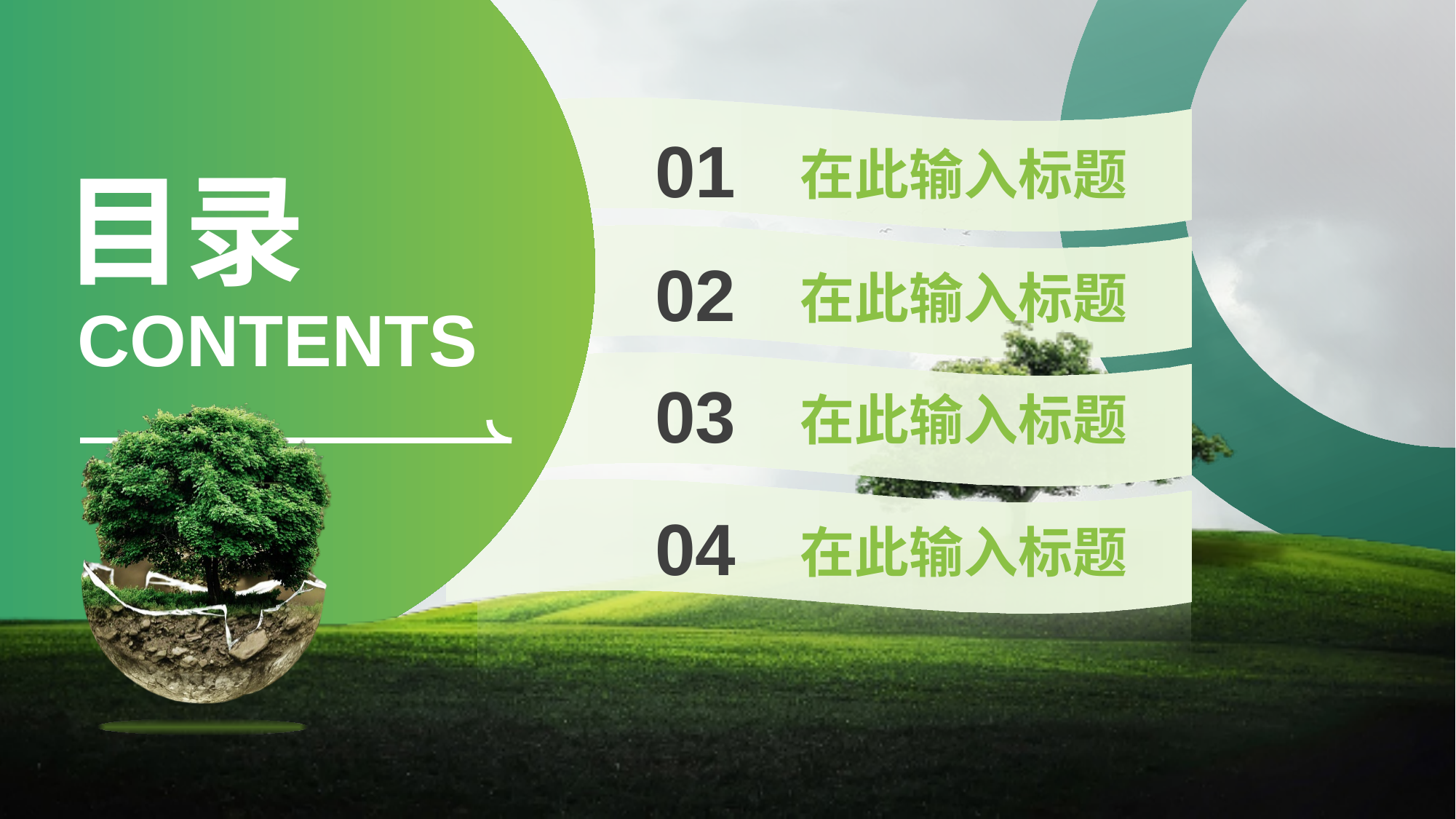

01
在此输入标题
目录
02
在此输入标题
CONTENTS
03
在此输入标题
04
在此输入标题